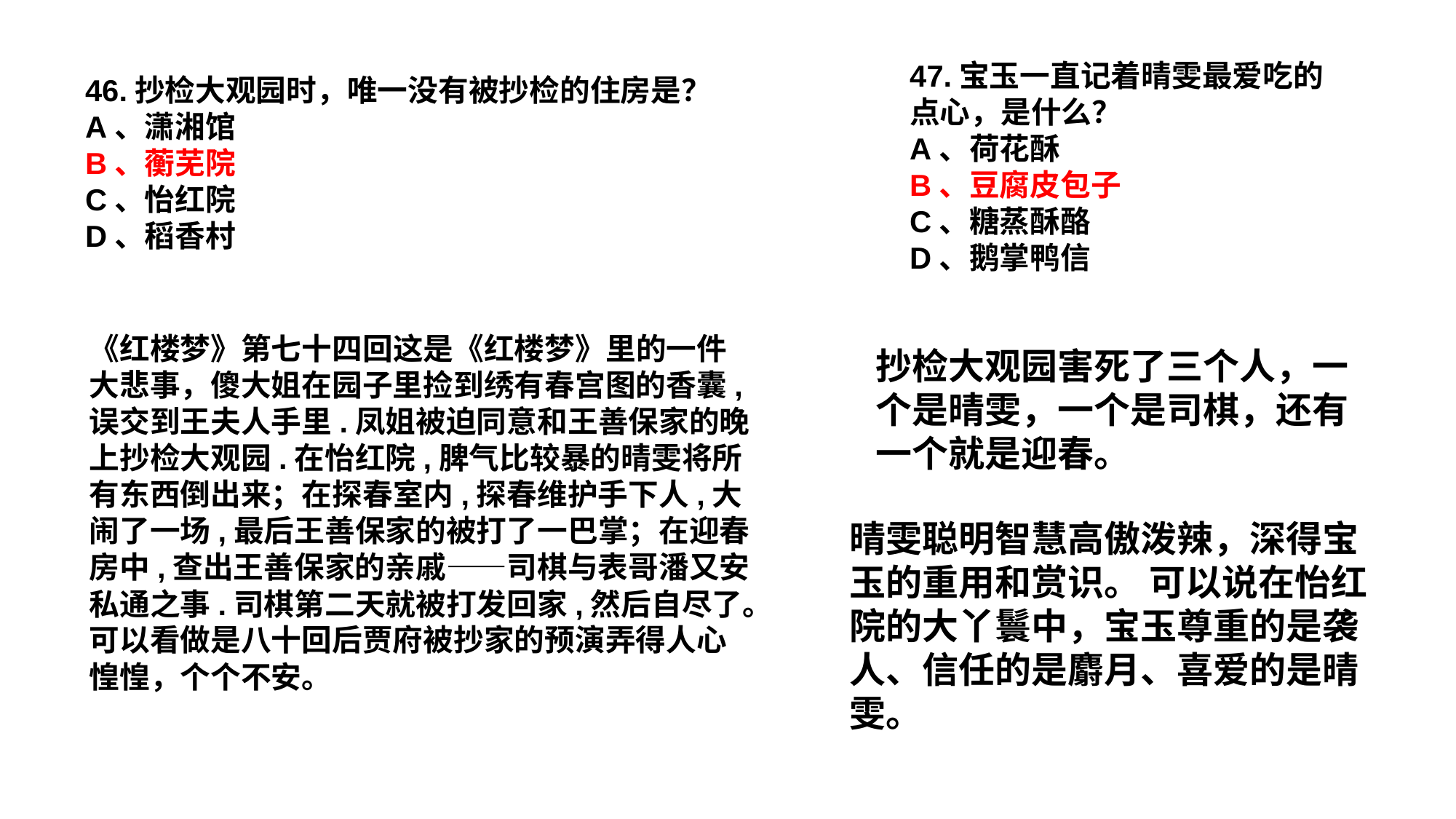

47.宝玉一直记着晴雯最爱吃的点心，是什么？
A、荷花酥
B、豆腐皮包子
C、糖蒸酥酪
D、鹅掌鸭信
46.抄检大观园时，唯一没有被抄检的住房是？
A、潇湘馆
B、蘅芜院
C、怡红院
D、稻香村
《红楼梦》第七十四回这是《红楼梦》里的一件大悲事，傻大姐在园子里捡到绣有春宫图的香囊,误交到王夫人手里.凤姐被迫同意和王善保家的晚上抄检大观园.在怡红院,脾气比较暴的晴雯将所有东西倒出来；在探春室内,探春维护手下人,大闹了一场,最后王善保家的被打了一巴掌；在迎春房中,查出王善保家的亲戚——司棋与表哥潘又安私通之事.司棋第二天就被打发回家,然后自尽了。可以看做是八十回后贾府被抄家的预演弄得人心惶惶，个个不安。
抄检大观园害死了三个人，一个是晴雯，一个是司棋，还有一个就是迎春。
晴雯聪明智慧高傲泼辣，深得宝玉的重用和赏识。 可以说在怡红院的大丫鬟中，宝玉尊重的是袭人、信任的是麝月、喜爱的是晴雯。